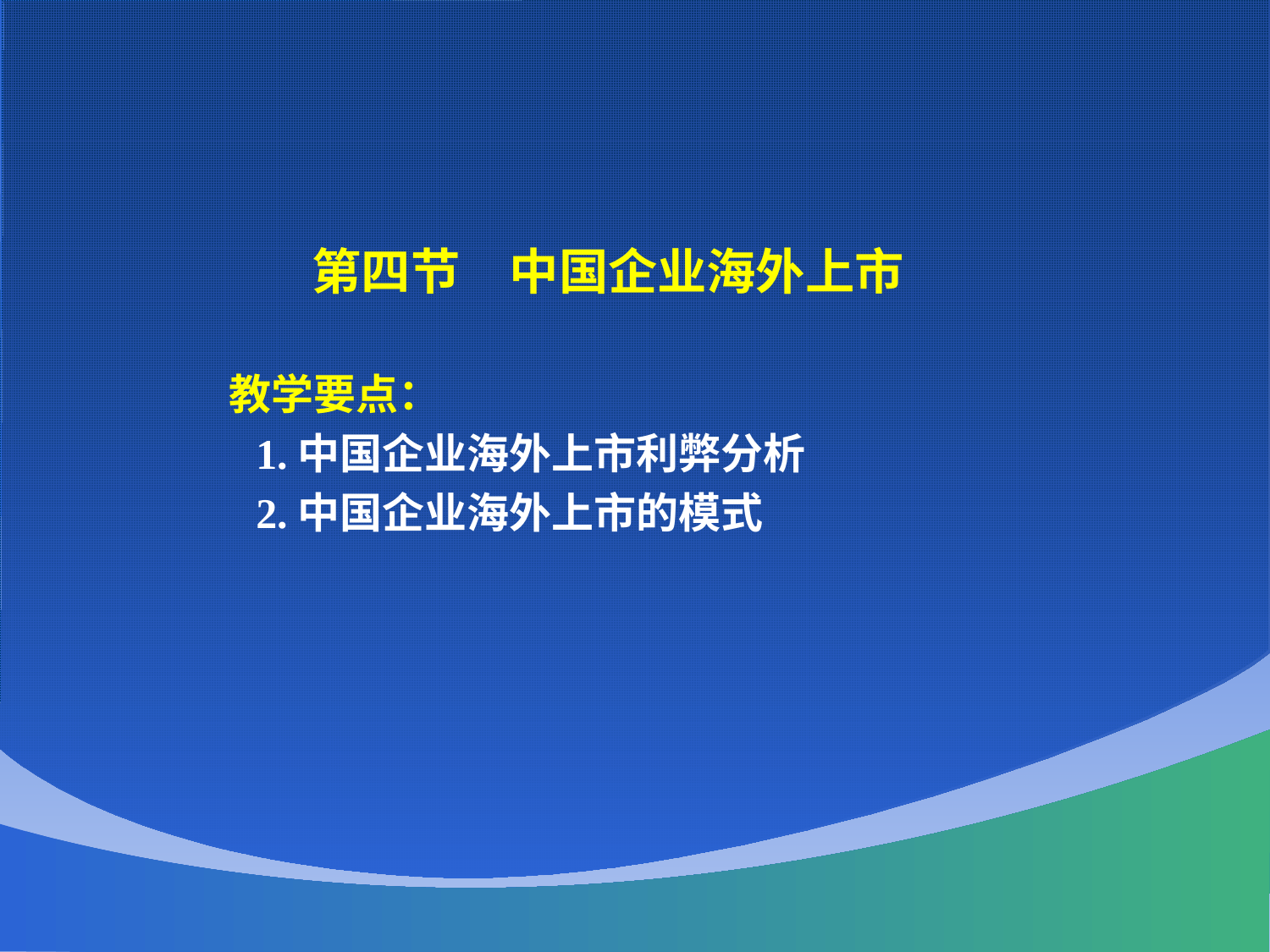

第四节　中国企业海外上市

               教学要点：
                 1.中国企业海外上市利弊分析
                 2.中国企业海外上市的模式